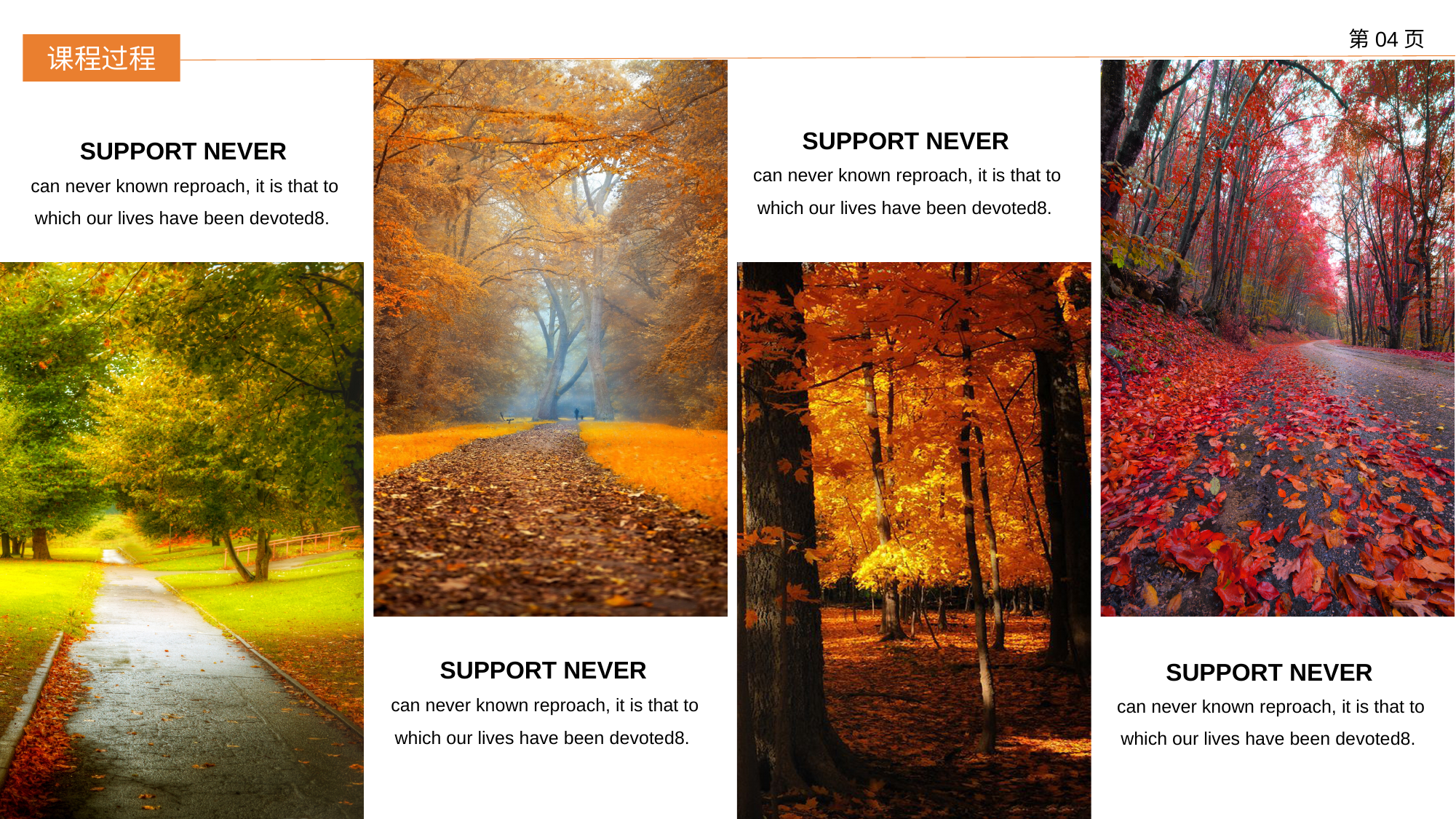

第04页

课程过程

SUPPORT NEVER
can never known reproach, it is that to which our lives have been devoted8.
SUPPORT NEVER
can never known reproach, it is that to which our lives have been devoted8.

SUPPORT NEVER
can never known reproach, it is that to which our lives have been devoted8.
SUPPORT NEVER
can never known reproach, it is that to which our lives have been devoted8.